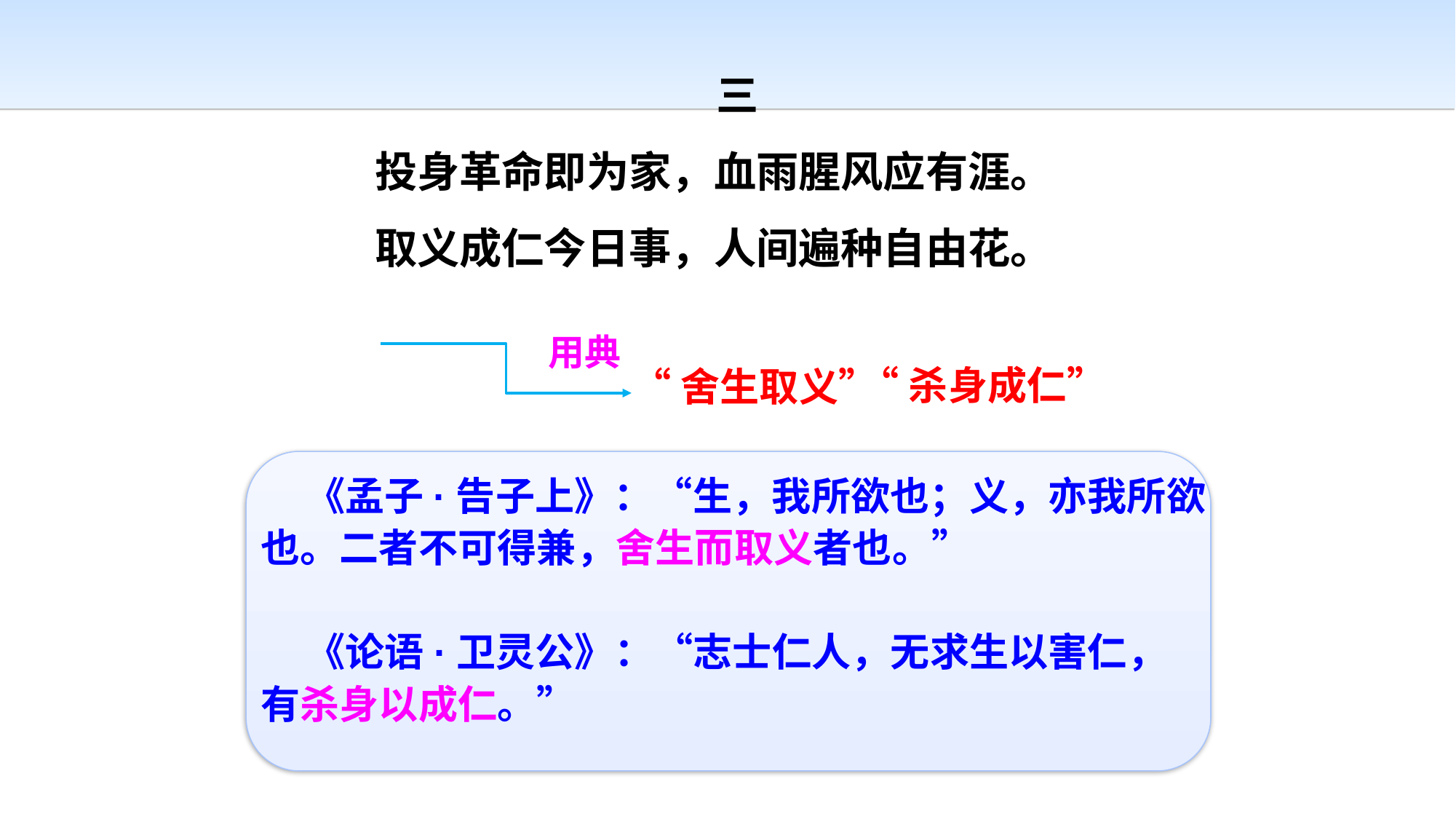

三
投身革命即为家，血雨腥风应有涯。
取义成仁今日事，人间遍种自由花。
用典
“杀身成仁”
“舍生取义”

    《孟子·告子上》：“生，我所欲也；义，亦我所欲也。二者不可得兼，舍生而取义者也。”
    《论语·卫灵公》：“志士仁人，无求生以害仁，有杀身以成仁。”